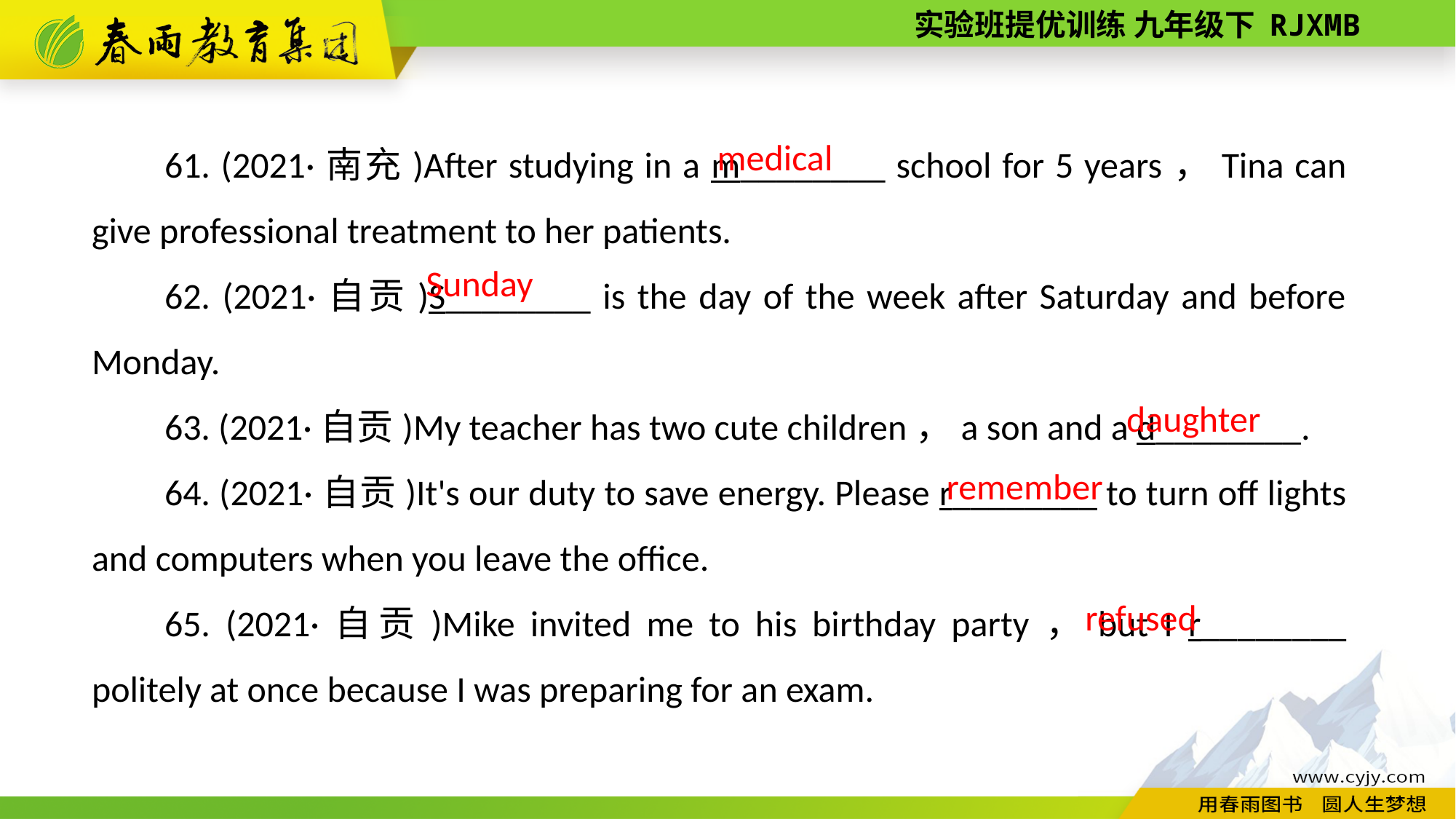

61. (2021·南充)After studying in a m________ school for 5 years，Tina can give professional treatment to her patients.
62. (2021·自贡)S________ is the day of the week after Saturday and before Monday.
63. (2021·自贡)My teacher has two cute children，a son and a d________.
64. (2021·自贡)It's our duty to save energy. Please r________ to turn off lights and computers when you leave the office.
65. (2021·自贡)Mike invited me to his birthday party，but I r________ politely at once because I was preparing for an exam.
medical
Sunday
daughter
remember
refused